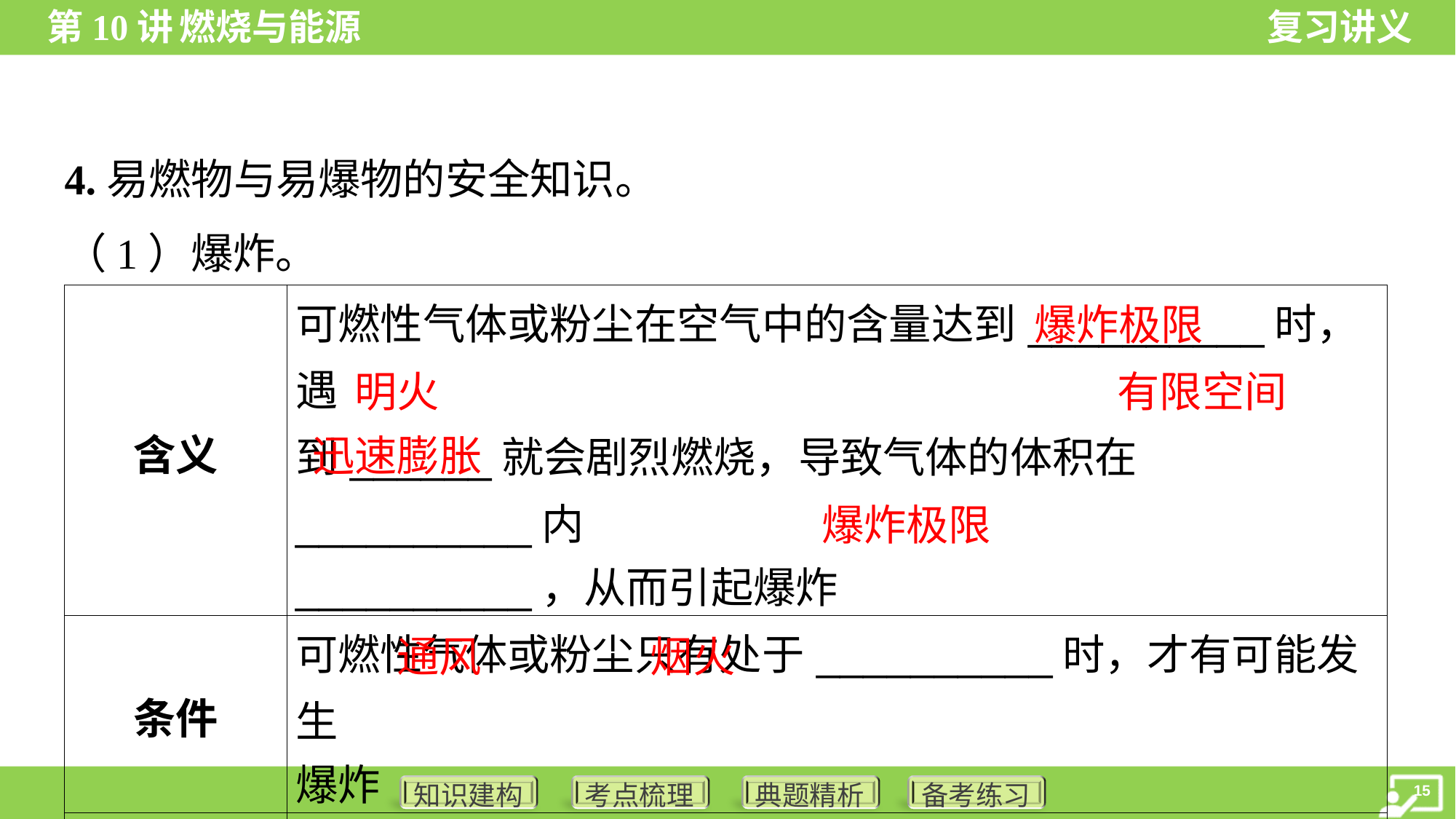

4.易燃物与易爆物的安全知识。
（1）爆炸。
| 含义 | 可燃性气体或粉尘在空气中的含量达到\_\_\_\_\_\_\_\_\_\_时，遇 到\_\_\_\_\_\_就会剧烈燃烧，导致气体的体积在\_\_\_\_\_\_\_\_\_\_内 \_\_\_\_\_\_\_\_\_\_，从而引起爆炸 |
| --- | --- |
| 条件 | 可燃性气体或粉尘只有处于\_\_\_\_\_\_\_\_\_\_时，才有可能发生 爆炸 |
| 预防措施 | 注意\_\_\_\_\_\_、严禁\_\_\_\_\_\_等 |
爆炸极限
明火
有限空间
迅速膨胀
爆炸极限
通风
烟火